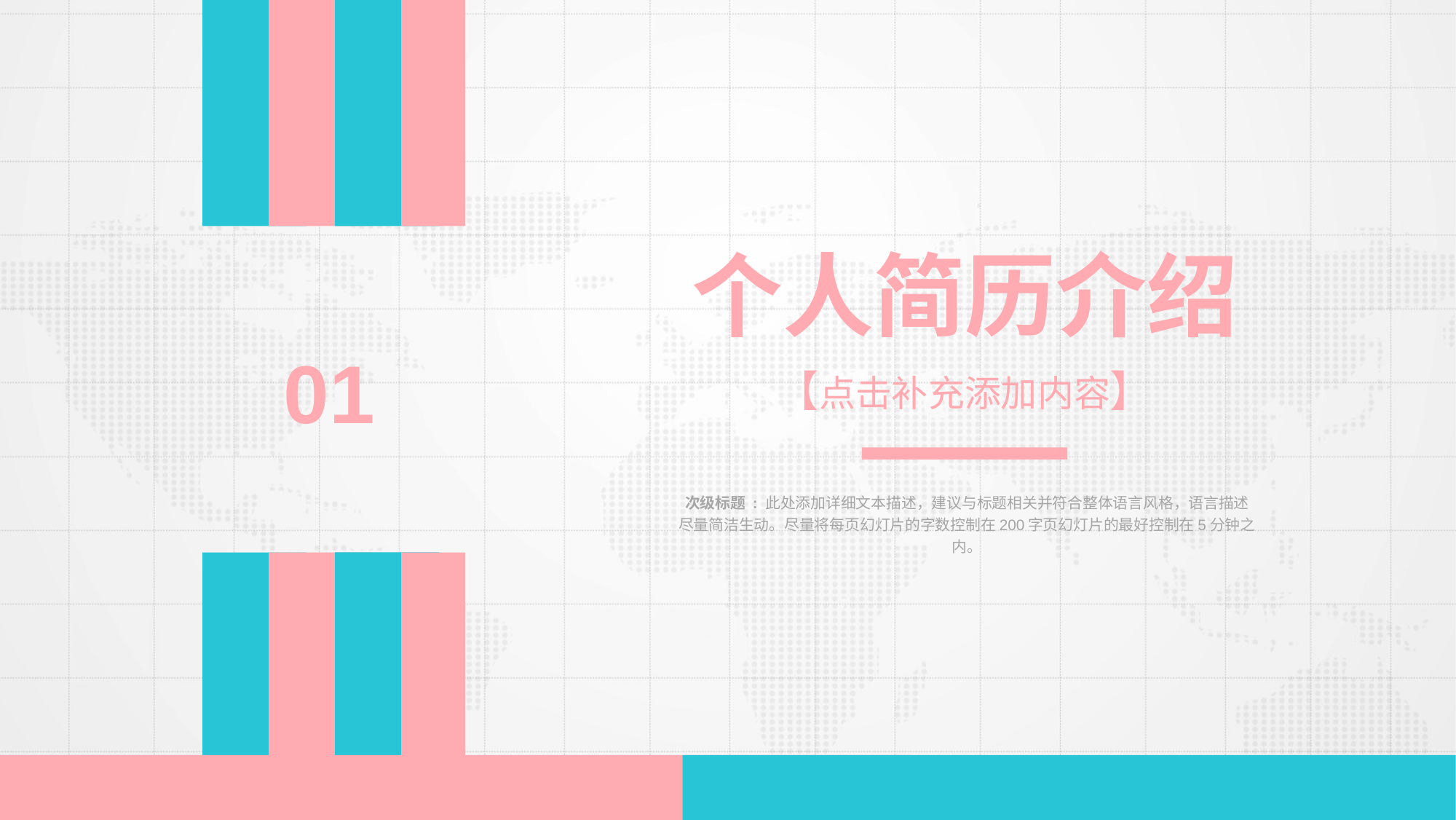

个人简历介绍
01
【点击补充添加内容】

次级标题 : 此处添加详细文本描述，建议与标题相关并符合整体语言风格，语言描述尽量简洁生动。尽量将每页幻灯片的字数控制在200字页幻灯片的最好控制在5分钟之内。